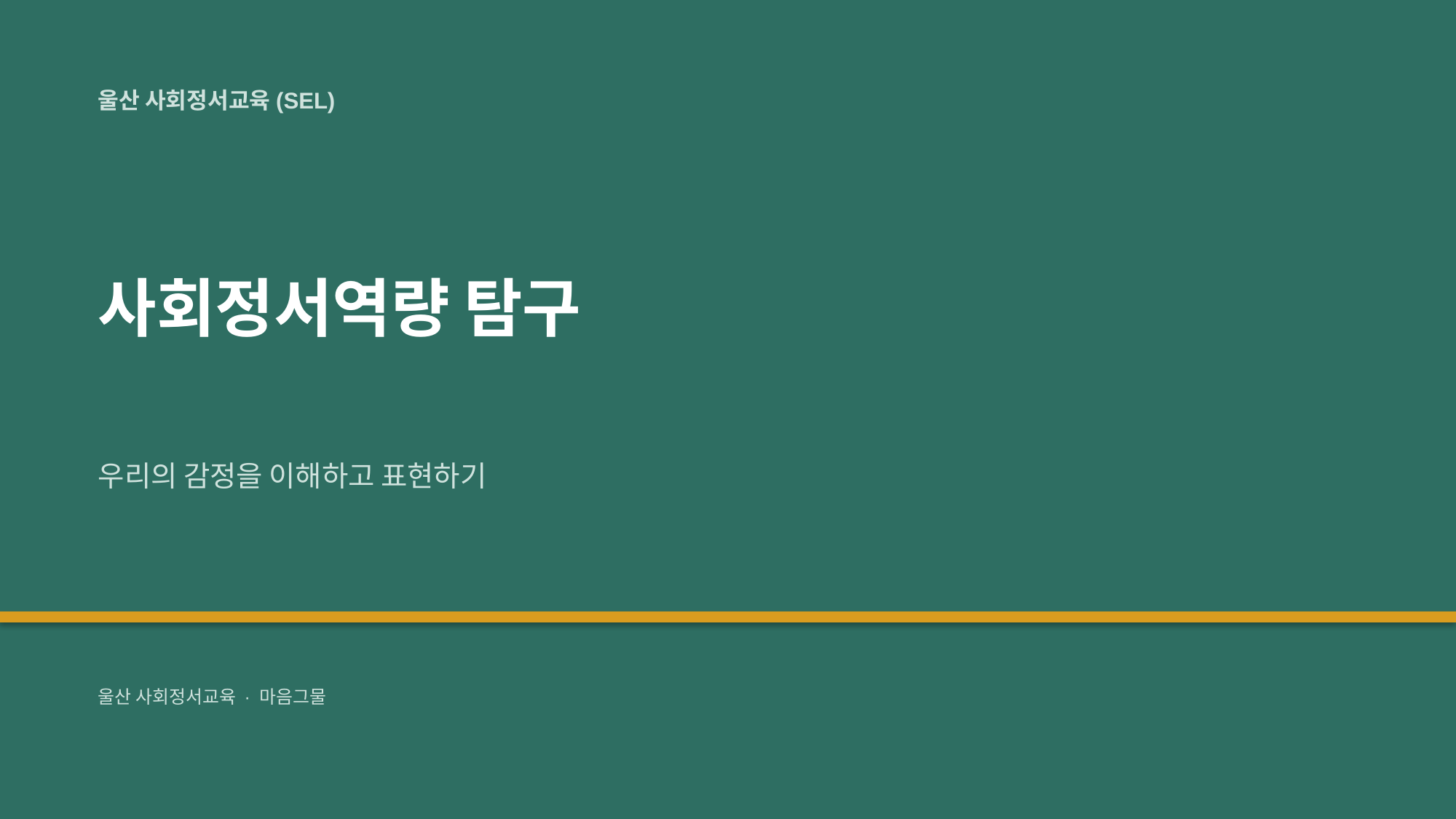

울산 사회정서교육(SEL)
사회정서역량 탐구
우리의 감정을 이해하고 표현하기

울산 사회정서교육 · 마음그물